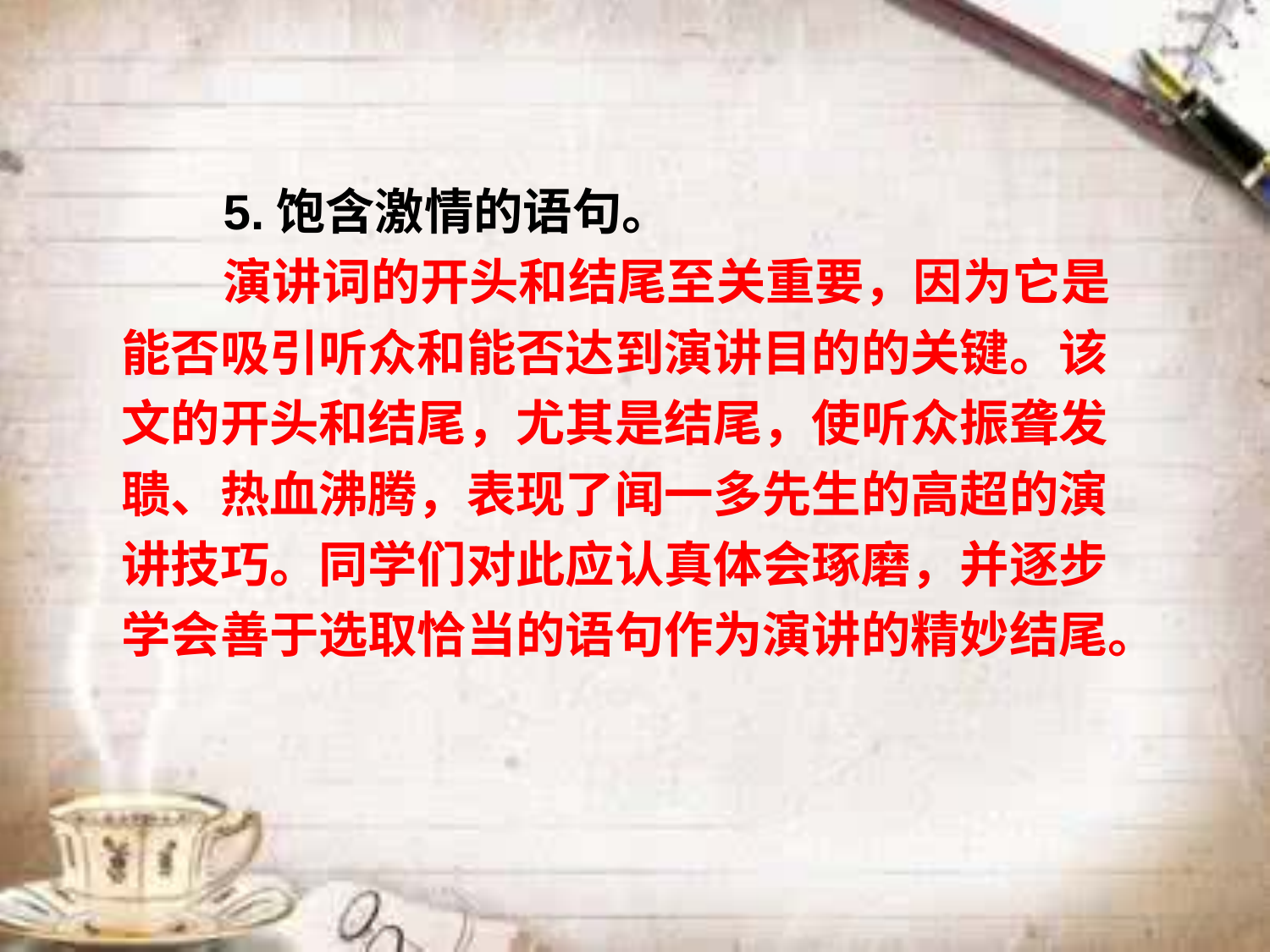

5.饱含激情的语句。
演讲词的开头和结尾至关重要，因为它是能否吸引听众和能否达到演讲目的的关键。该文的开头和结尾，尤其是结尾，使听众振聋发聩、热血沸腾，表现了闻一多先生的高超的演讲技巧。同学们对此应认真体会琢磨，并逐步学会善于选取恰当的语句作为演讲的精妙结尾。